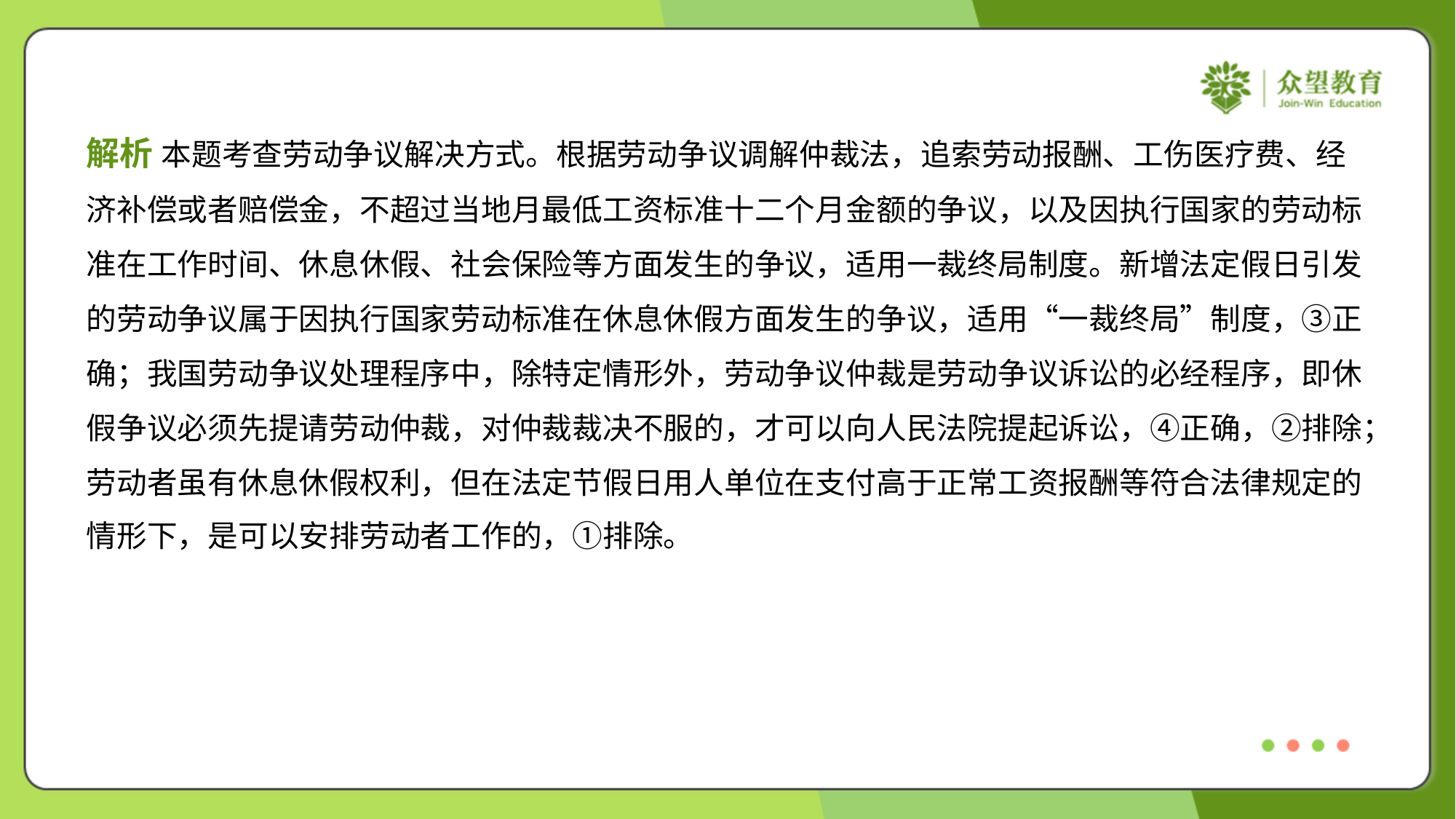

解析 本题考查劳动争议解决方式。根据劳动争议调解仲裁法，追索劳动报酬、工伤医疗费、经
济补偿或者赔偿金，不超过当地月最低工资标准十二个月金额的争议，以及因执行国家的劳动标
准在工作时间、休息休假、社会保险等方面发生的争议，适用一裁终局制度。新增法定假日引发
的劳动争议属于因执行国家劳动标准在休息休假方面发生的争议，适用“一裁终局”制度，③正
确；我国劳动争议处理程序中，除特定情形外，劳动争议仲裁是劳动争议诉讼的必经程序，即休
假争议必须先提请劳动仲裁，对仲裁裁决不服的，才可以向人民法院提起诉讼，④正确，②排除；
劳动者虽有休息休假权利，但在法定节假日用人单位在支付高于正常工资报酬等符合法律规定的
情形下，是可以安排劳动者工作的，①排除。